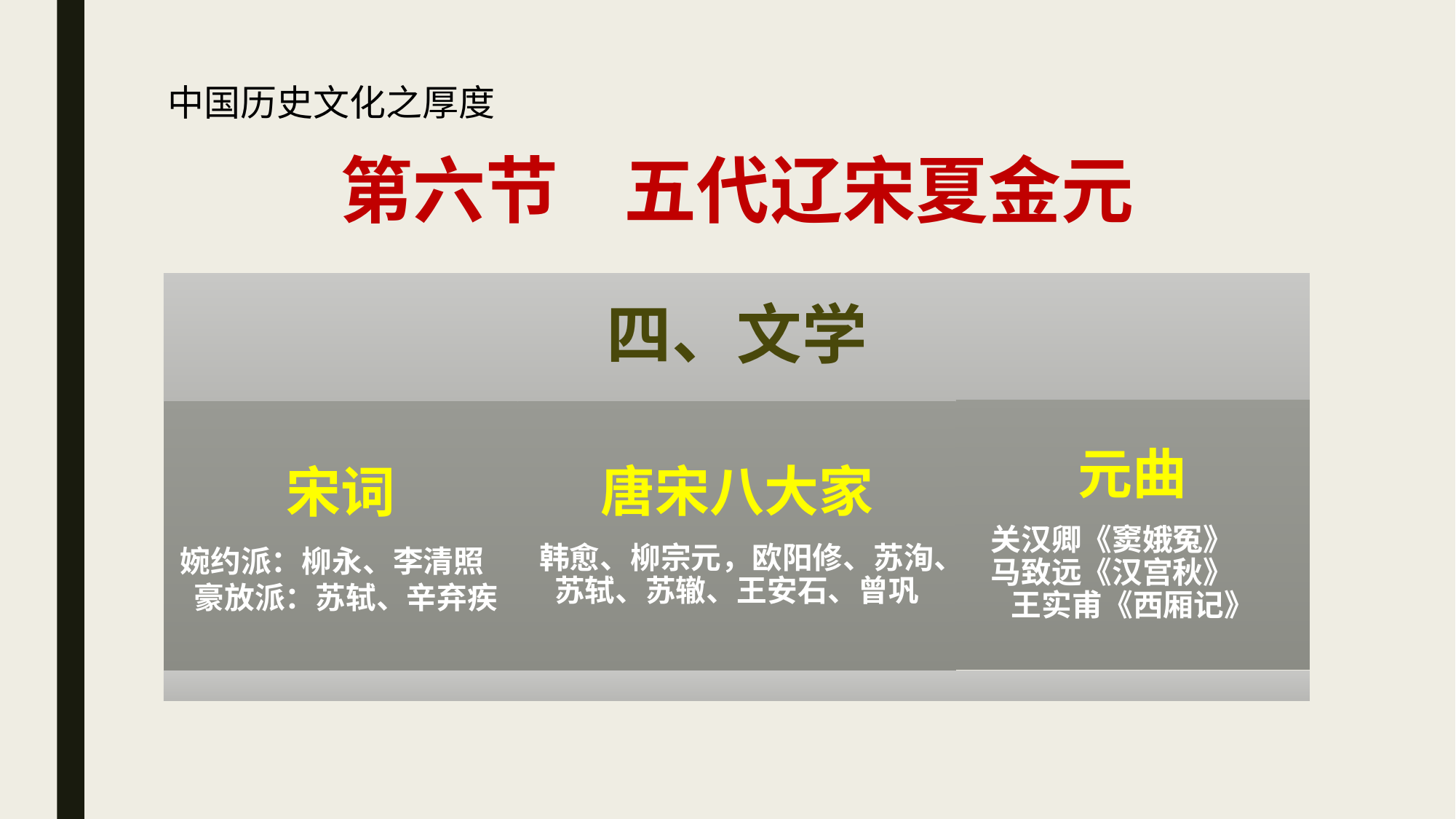

中国历史文化之厚度
# 第六节    五代辽宋夏金元
四、文学
宋词
婉约派：柳永、李清照     豪放派：苏轼、辛弃疾
唐宋八大家
韩愈、柳宗元，欧阳修、苏洵、苏轼、苏辙、王安石、曾巩
元曲
关汉卿《窦娥冤》       马致远《汉宫秋》       王实甫《西厢记》